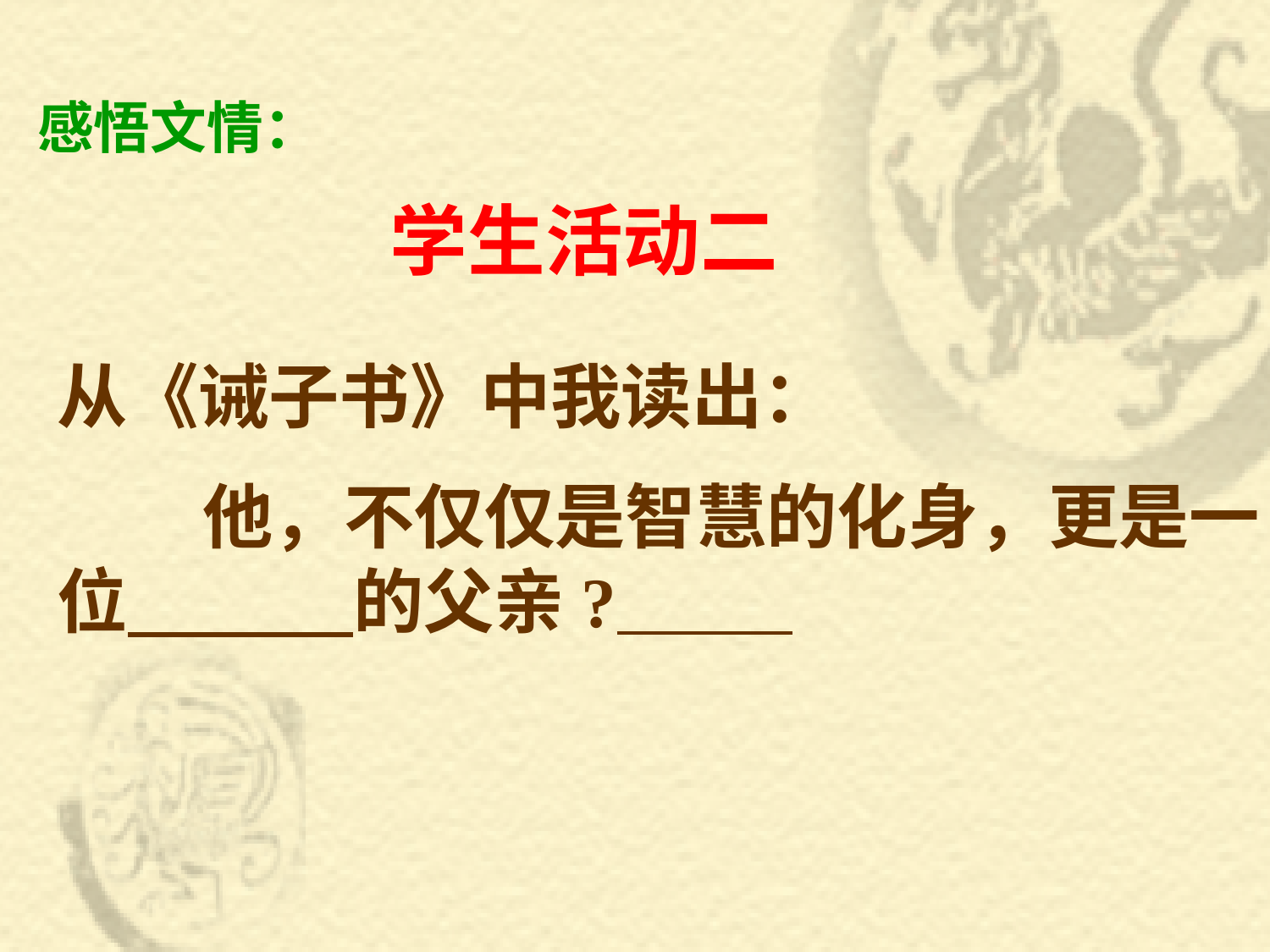

感悟文情：
学生活动二
从《诫子书》中我读出：
        他，不仅仅是智慧的化身，更是一位              的父亲?